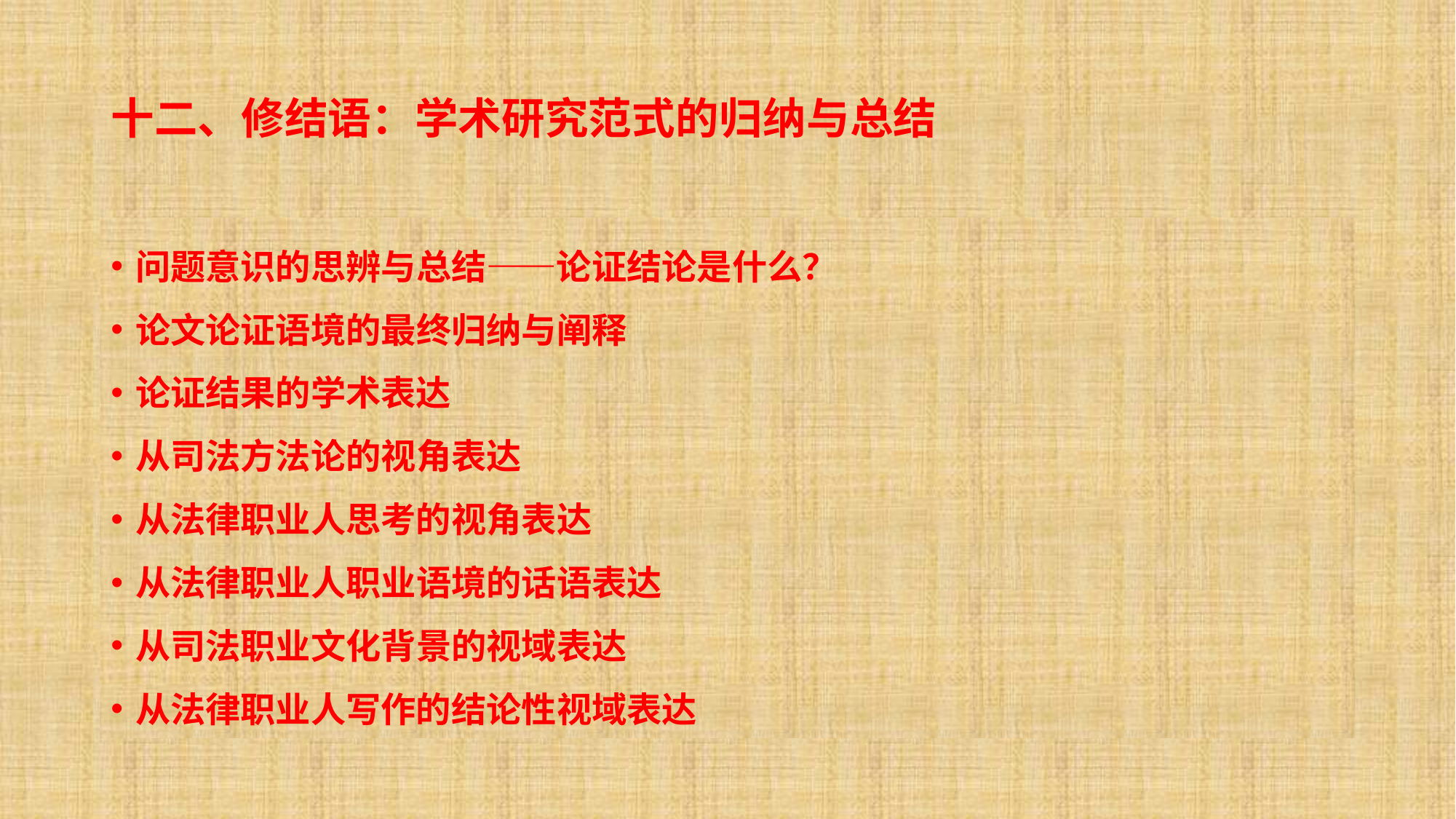

# 十二、修结语：学术研究范式的归纳与总结
问题意识的思辨与总结——论证结论是什么？
论文论证语境的最终归纳与阐释
论证结果的学术表达
从司法方法论的视角表达
从法律职业人思考的视角表达
从法律职业人职业语境的话语表达
从司法职业文化背景的视域表达
从法律职业人写作的结论性视域表达